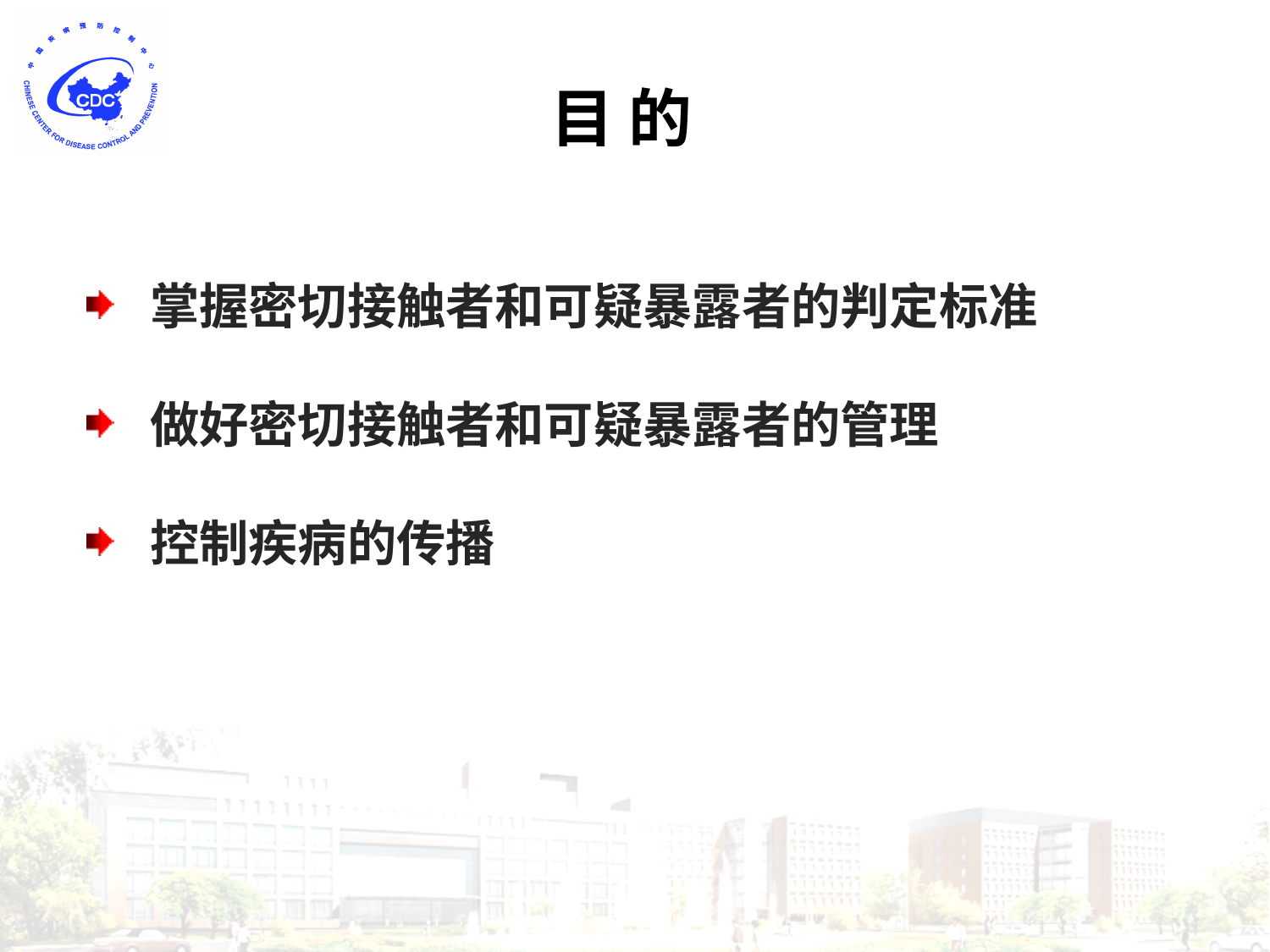

目 的
掌握密切接触者和可疑暴露者的判定标准
做好密切接触者和可疑暴露者的管理
控制疾病的传播